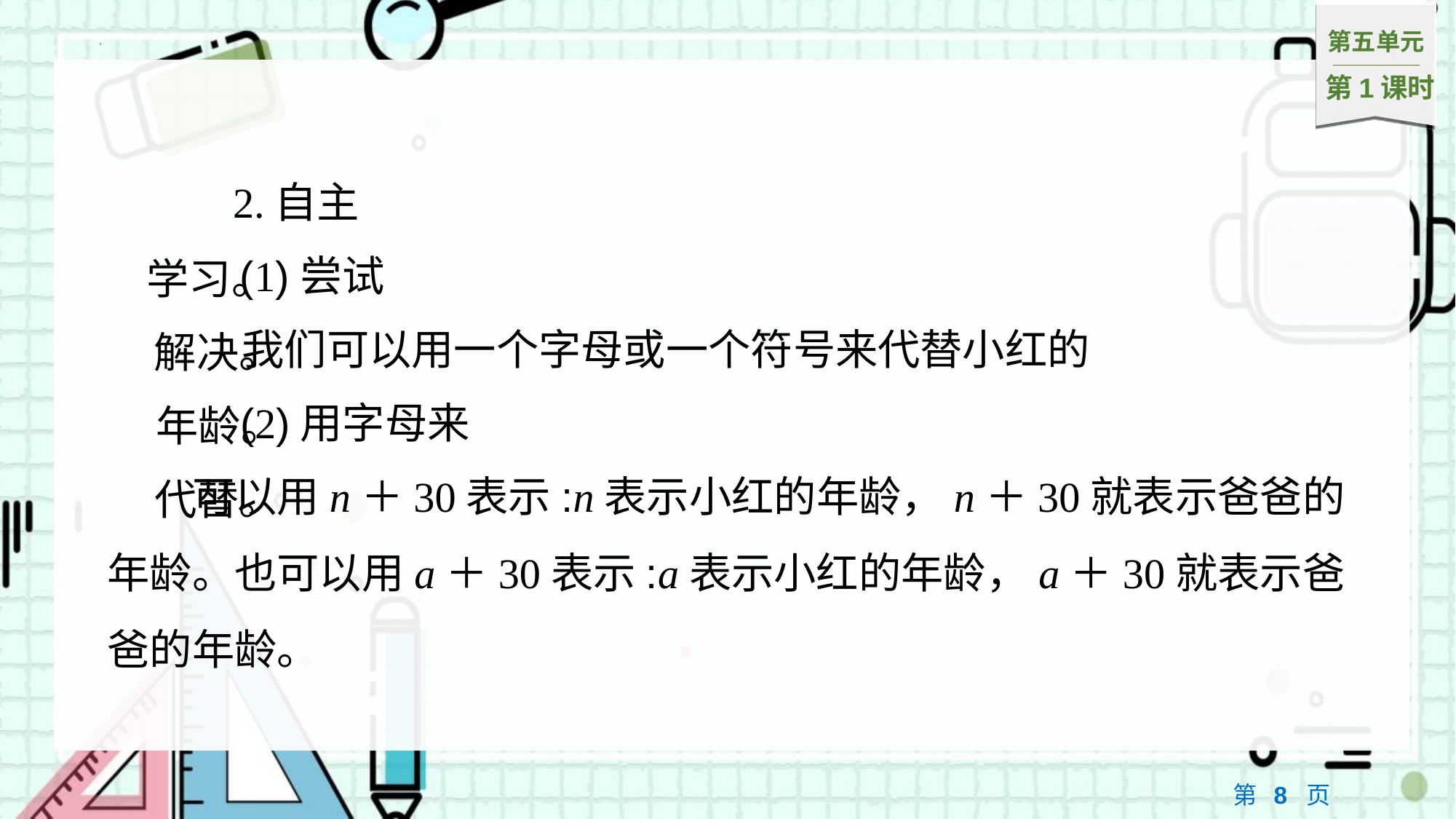

2.自主学习。
(1)尝试解决。
我们可以用一个字母或一个符号来代替小红的年龄。
(2)用字母来代替。
　　可以用n＋30表示:n表示小红的年龄，n＋30就表示爸爸的年龄。也可以用a＋30表示:a表示小红的年龄，a＋30就表示爸爸的年龄。